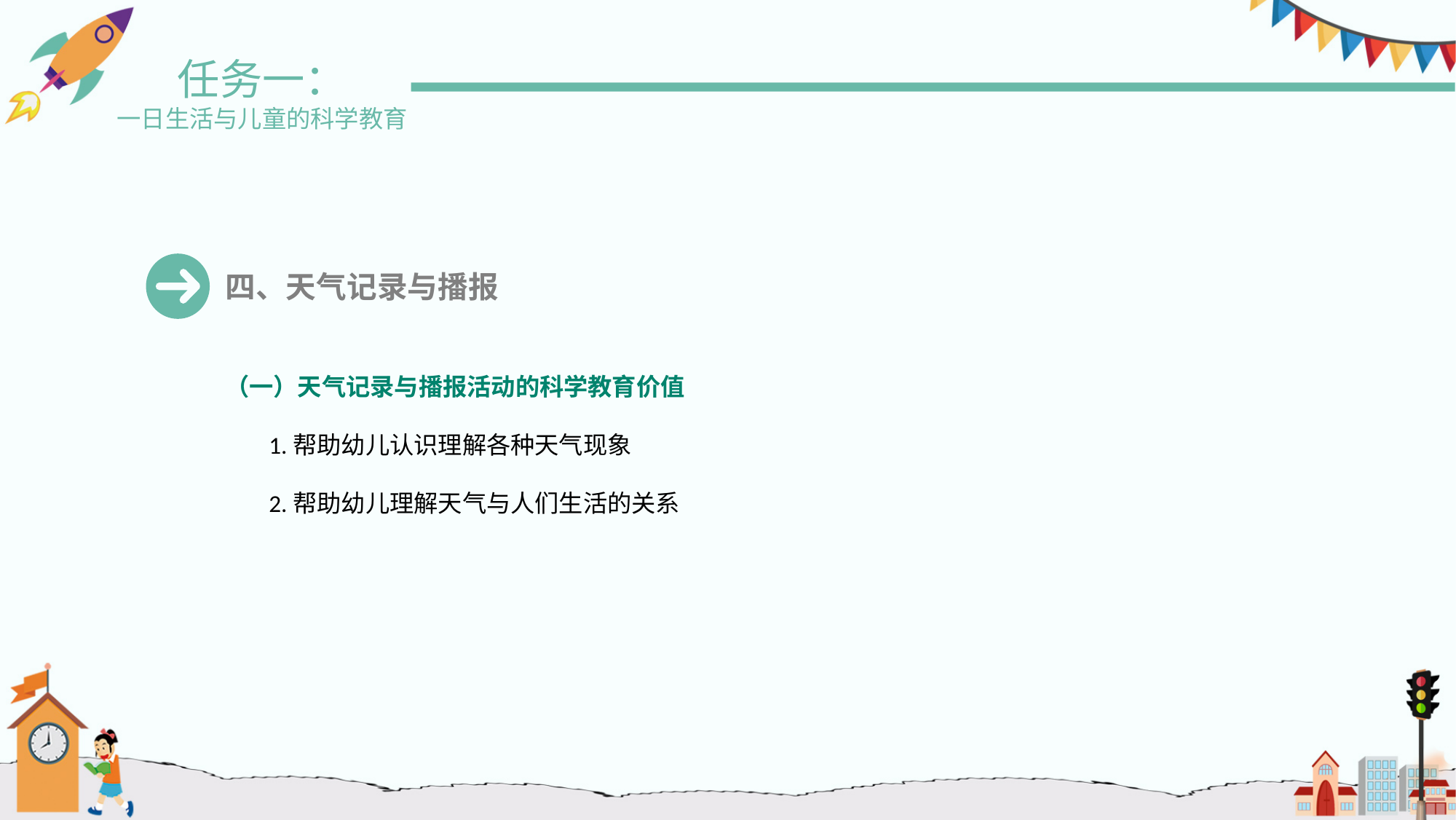

任务一：
一日生活与儿童的科学教育

四、天气记录与播报
（一）天气记录与播报活动的科学教育价值
        1.帮助幼儿认识理解各种天气现象
        2.帮助幼儿理解天气与人们生活的关系